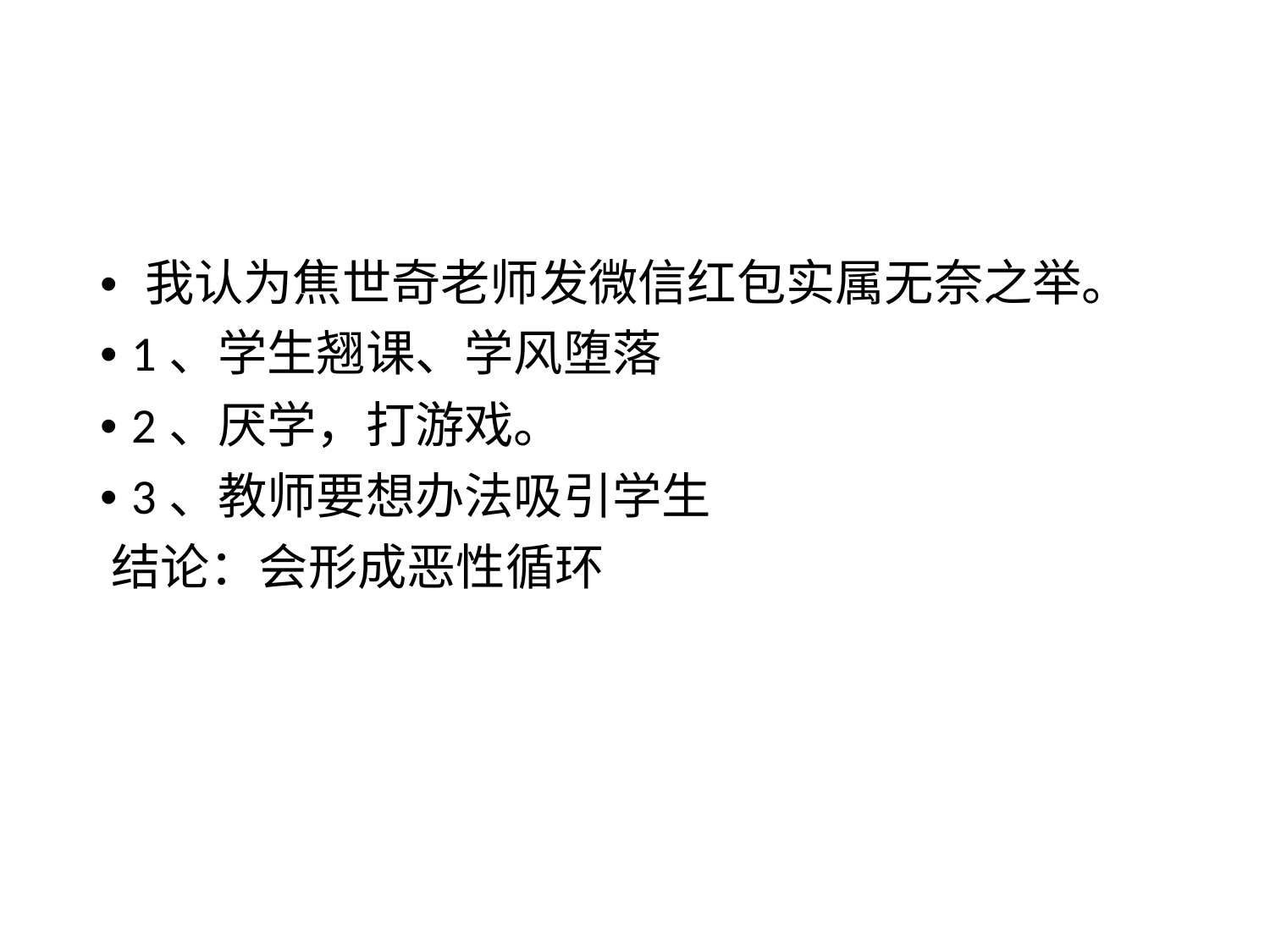

• 我认为焦世奇老师发微信红包实属无奈之举。
• 1、学生翘课、学风堕落
• 2、厌学，打游戏。
• 3、教师要想办法吸引学生
结论：会形成恶性循环